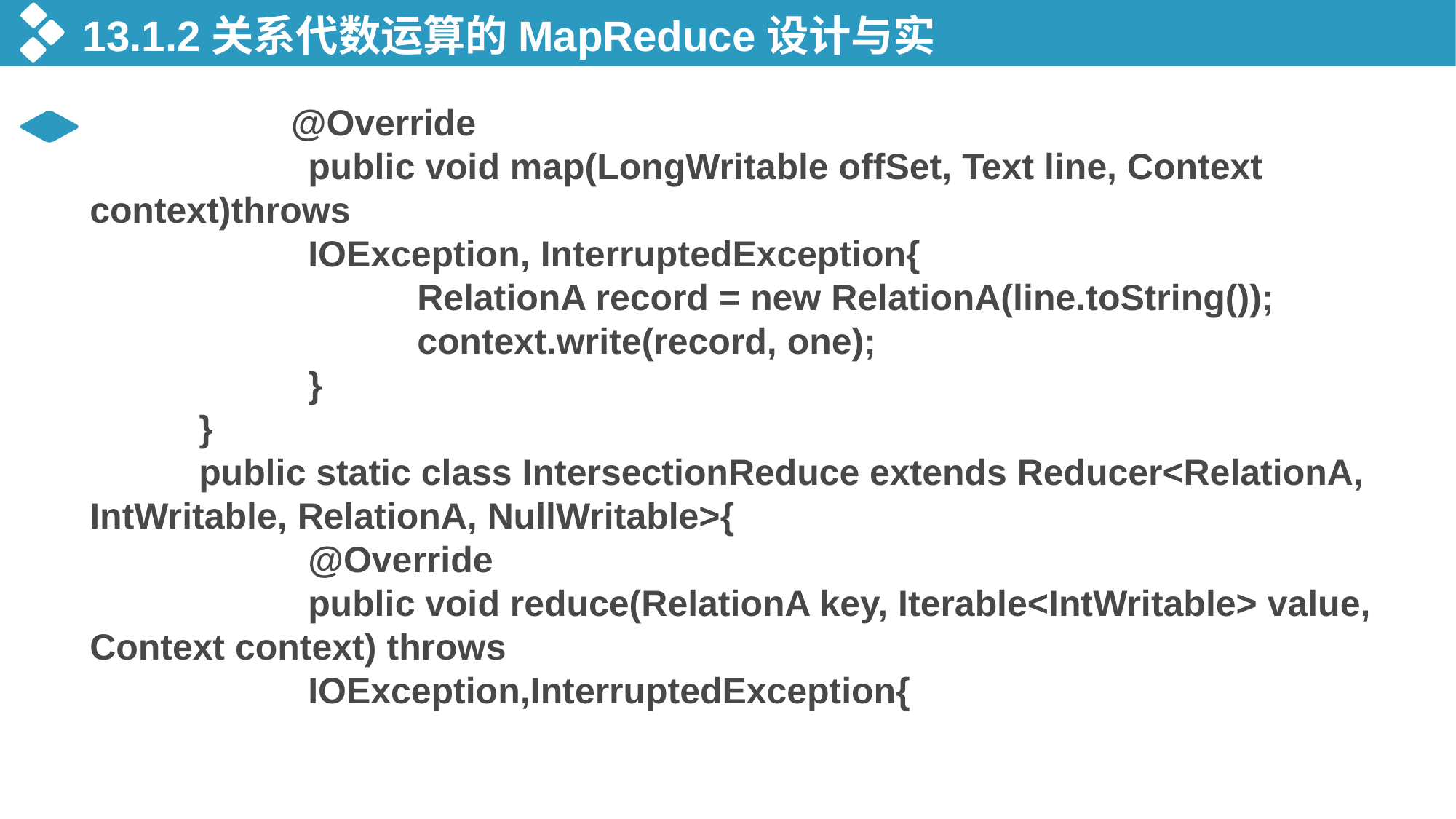

13.1.2关系代数运算的MapReduce设计与实现
                     @Override
		public void map(LongWritable offSet, Text line, Context context)throws
		IOException, InterruptedException{
			RelationA record = new RelationA(line.toString());
			context.write(record, one);
		}
	}
	public static class IntersectionReduce extends Reducer<RelationA, IntWritable, RelationA, NullWritable>{
		@Override
		public void reduce(RelationA key, Iterable<IntWritable> value, Context context) throws
		IOException,InterruptedException{